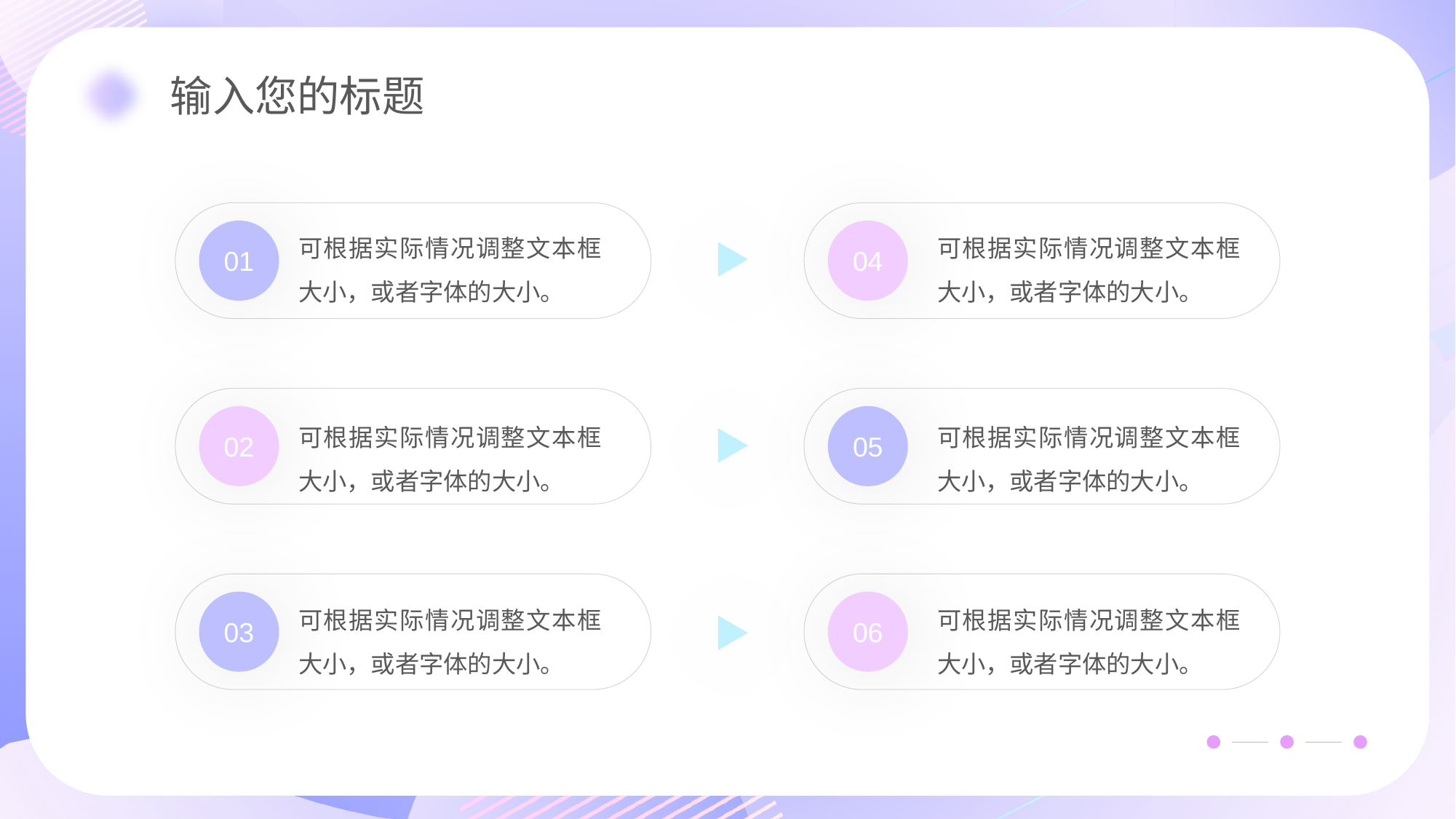

01

04
可根据实际情况调整文本框大小，或者字体的大小。
可根据实际情况调整文本框大小，或者字体的大小。

02

05
可根据实际情况调整文本框大小，或者字体的大小。
可根据实际情况调整文本框大小，或者字体的大小。

03

06
可根据实际情况调整文本框大小，或者字体的大小。
可根据实际情况调整文本框大小，或者字体的大小。